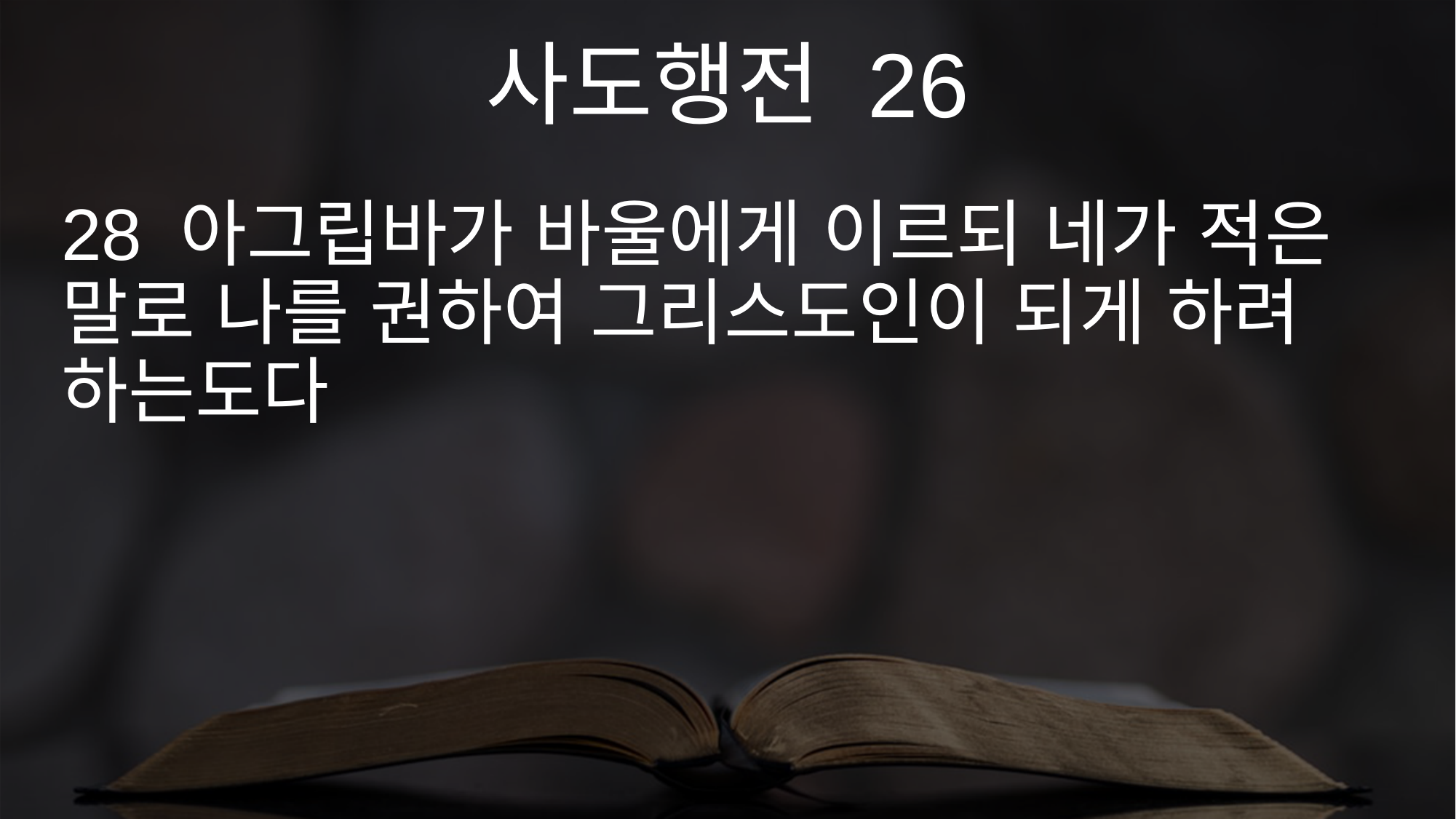

사도행전 26
28 아그립바가 바울에게 이르되 네가 적은 말로 나를 권하여 그리스도인이 되게 하려 하는도다